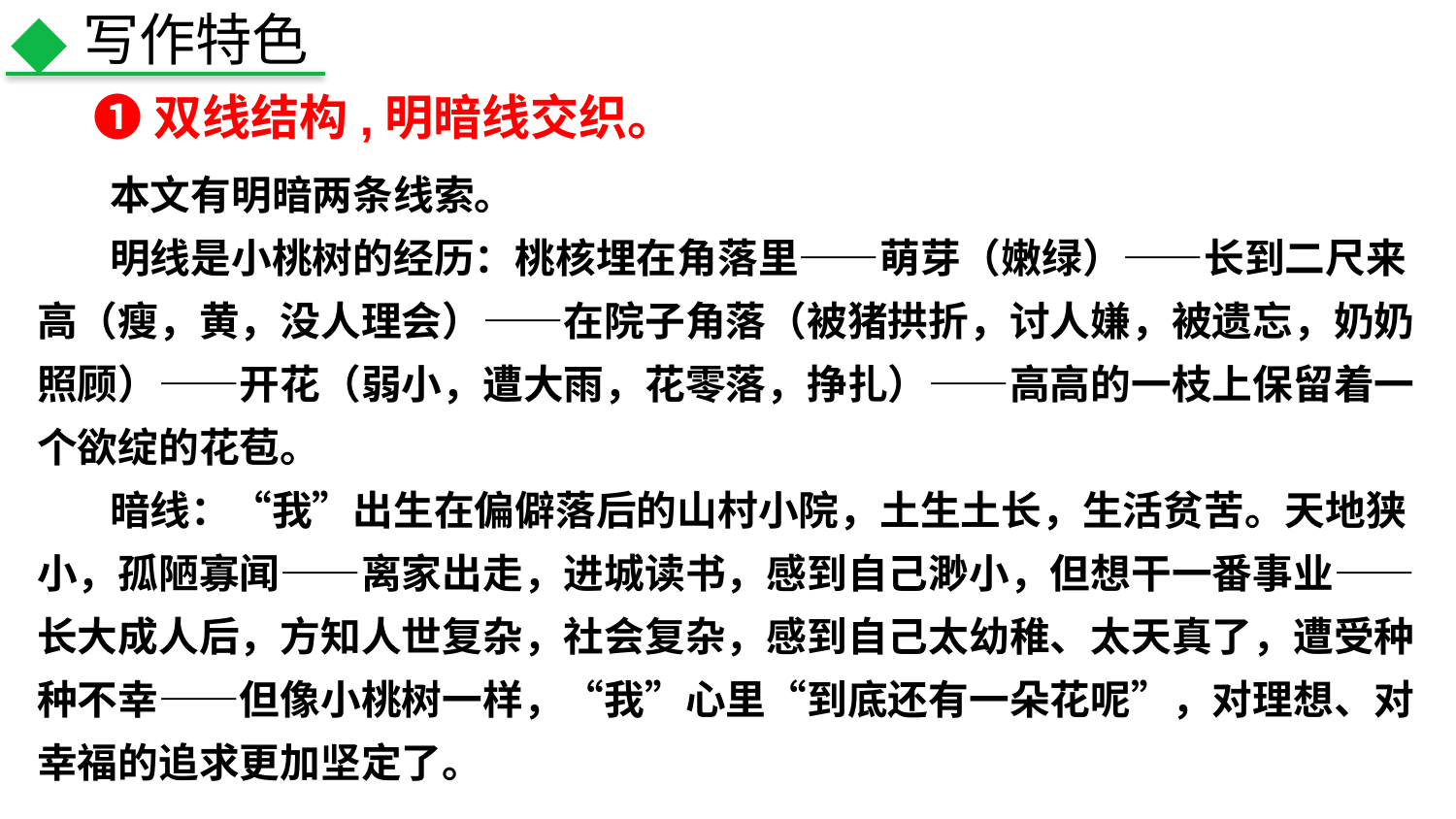

写作特色

❶双线结构,明暗线交织。
本文有明暗两条线索。
明线是小桃树的经历：桃核埋在角落里——萌芽（嫩绿）——长到二尺来高（瘦，黄，没人理会）——在院子角落（被猪拱折，讨人嫌，被遗忘，奶奶照顾）——开花（弱小，遭大雨，花零落，挣扎）——高高的一枝上保留着一个欲绽的花苞。
暗线：“我”出生在偏僻落后的山村小院，土生土长，生活贫苦。天地狭小，孤陋寡闻——离家出走，进城读书，感到自己渺小，但想干一番事业——长大成人后，方知人世复杂，社会复杂，感到自己太幼稚、太天真了，遭受种种不幸——但像小桃树一样，“我”心里“到底还有一朵花呢”，对理想、对幸福的追求更加坚定了。